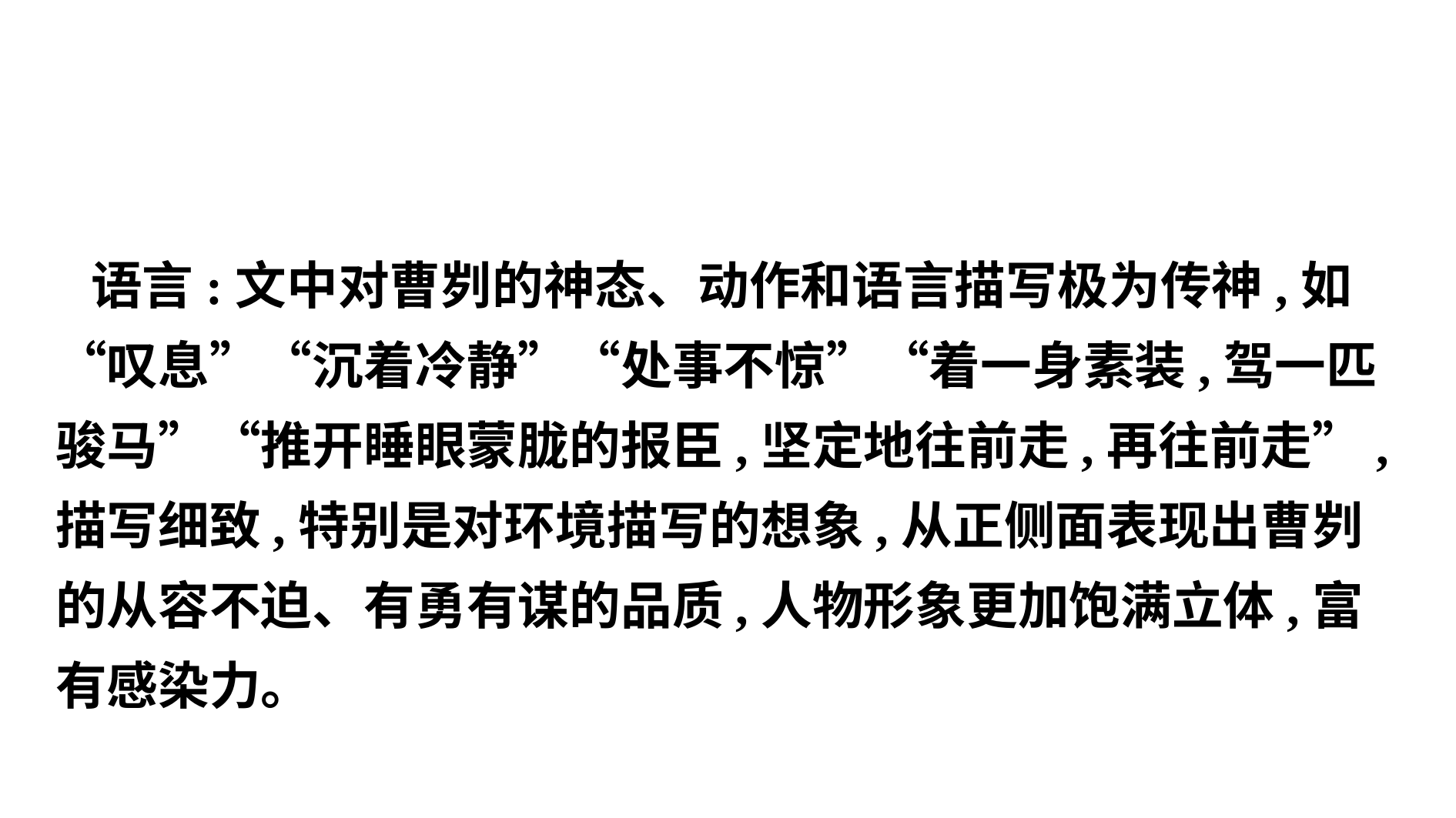

语言:文中对曹刿的神态、动作和语言描写极为传神,如“叹息”“沉着冷静”“处事不惊”“着一身素装,驾一匹骏马”“推开睡眼蒙胧的报臣,坚定地往前走,再往前走”,描写细致,特别是对环境描写的想象,从正侧面表现出曹刿的从容不迫、有勇有谋的品质,人物形象更加饱满立体,富有感染力。